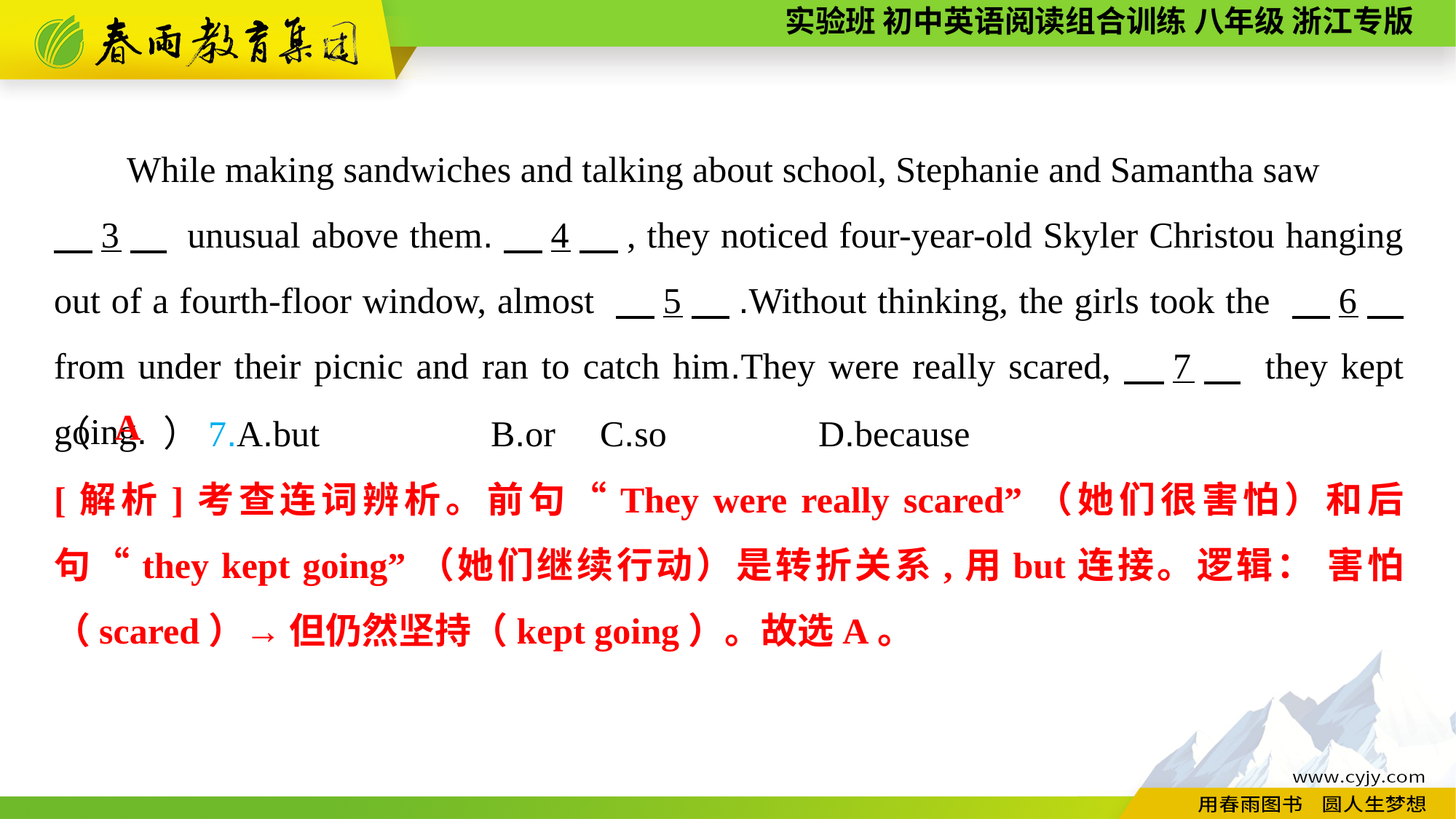

While making sandwiches and talking about school, Stephanie and Samantha saw
　3　 unusual above them.　4　, they noticed four-year-old Skyler Christou hanging out of a fourth-floor window, almost 　5　.Without thinking, the girls took the 　6　 from under their picnic and ran to catch him.They were really scared,　7　 they kept going.
（　　）7.A.but		B.or	C.so		D.because
A
[解析]考查连词辨析。前句“They were really scared”（她们很害怕）和后句“they kept going”（她们继续行动）是转折关系,用but连接。逻辑： 害怕（scared）→ 但仍然坚持（kept going）。故选A。